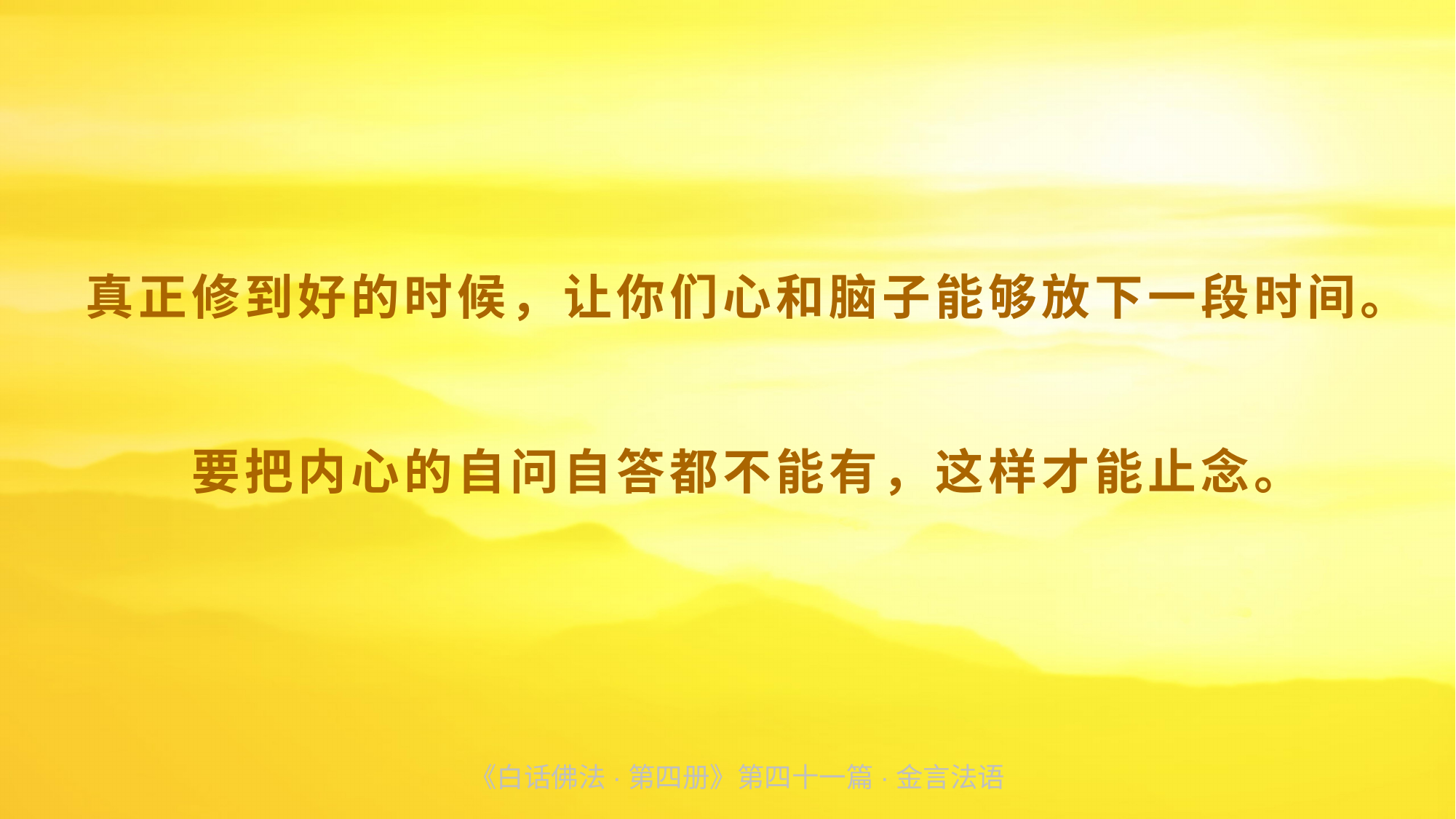

真正修到好的时候，让你们心和脑子能够放下一段时间。

要把内心的自问自答都不能有，这样才能止念。
  《白话佛法·第四册》第四十一篇·金言法语